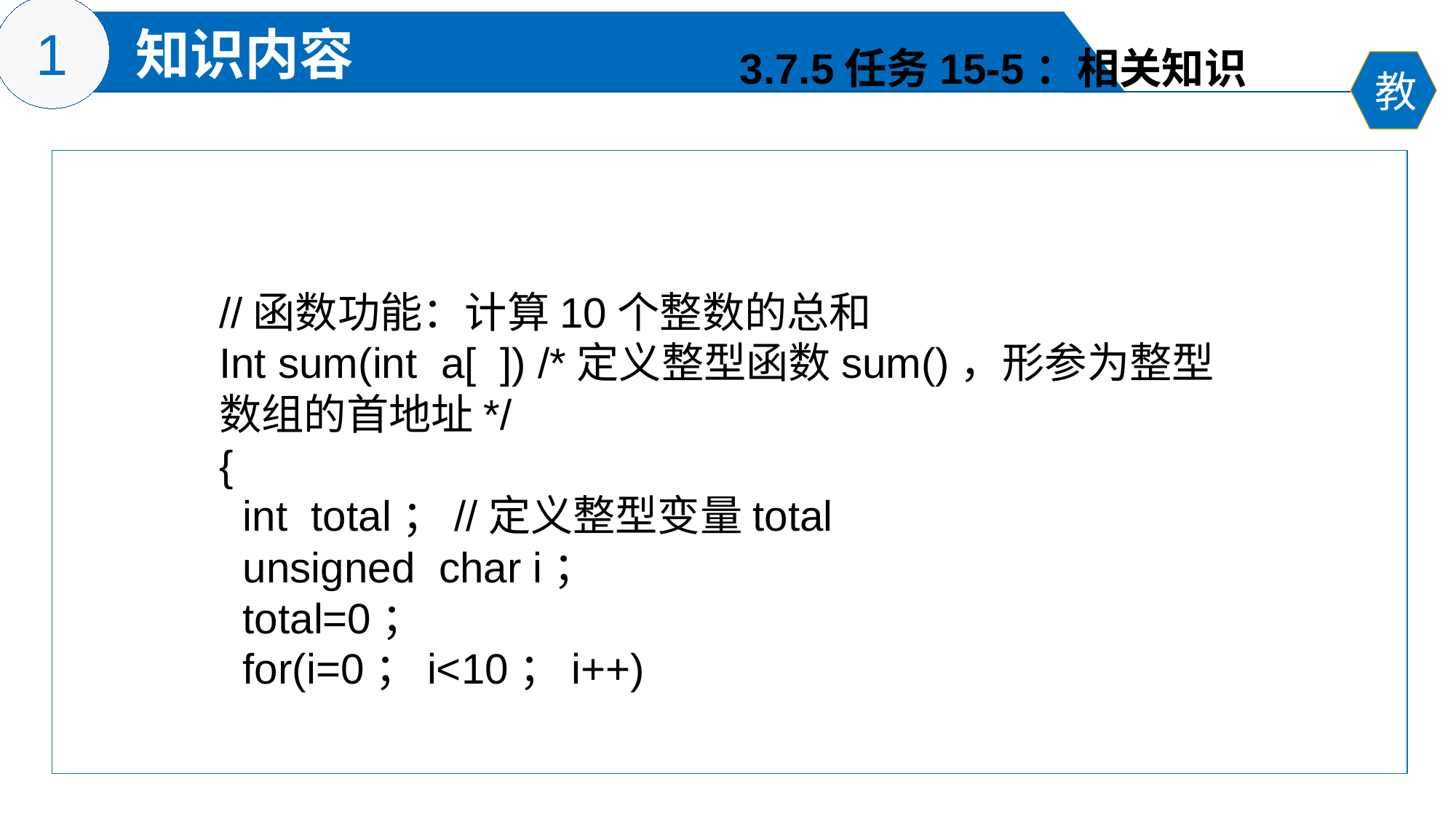

3.7.5任务15-5：相关知识

//函数功能：计算10个整数的总和
Int sum(int  a[  ]) /*定义整型函数sum()，形参为整型数组的首地址*/
{
  int  total；//定义整型变量total
  unsigned  char i；
  total=0；
  for(i=0；i<10；i++)